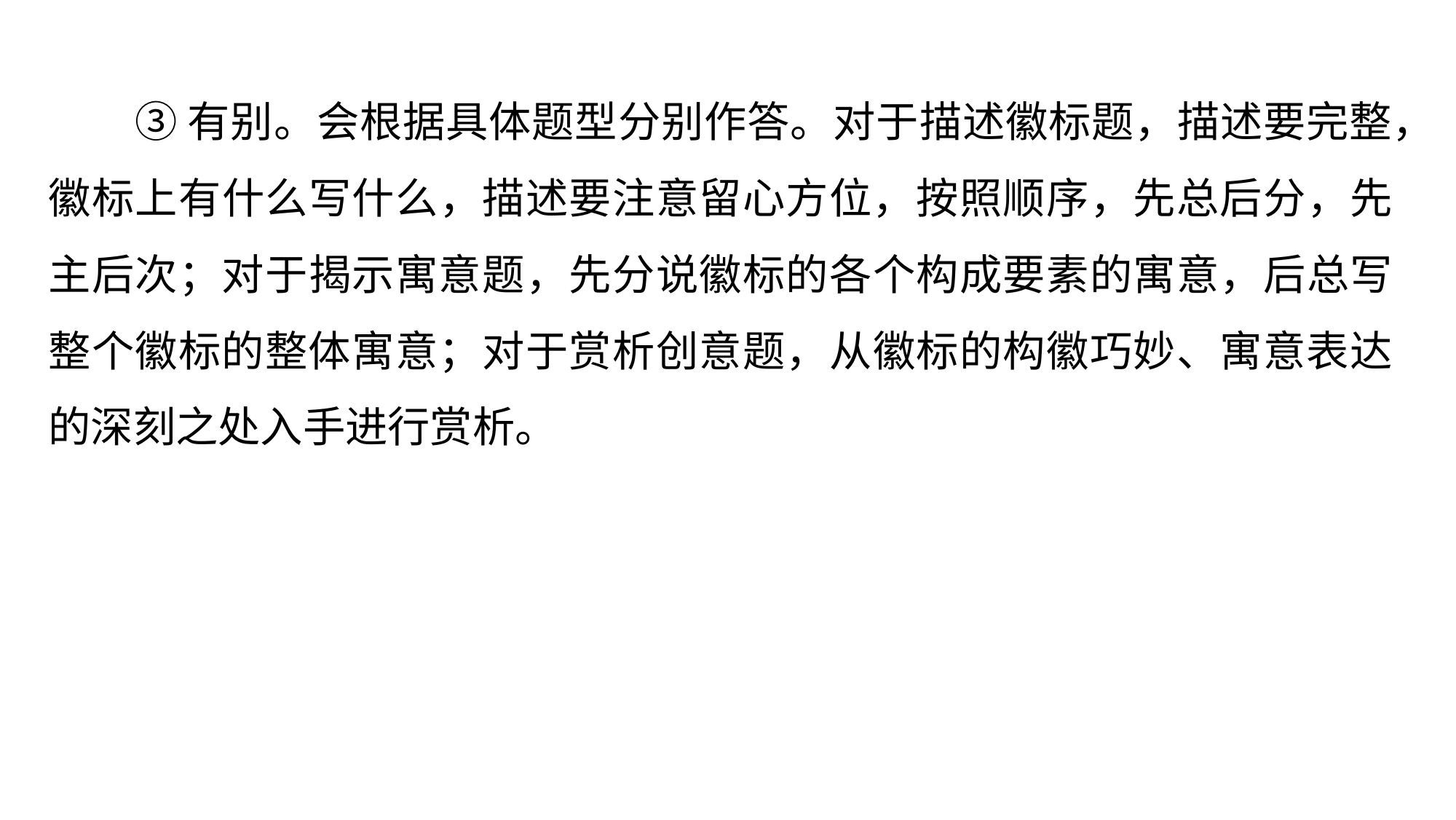

③有别。会根据具体题型分别作答。对于描述徽标题，描述要完整，徽标上有什么写什么，描述要注意留心方位，按照顺序，先总后分，先主后次；对于揭示寓意题，先分说徽标的各个构成要素的寓意，后总写整个徽标的整体寓意；对于赏析创意题，从徽标的构徽巧妙、寓意表达的深刻之处入手进行赏析。